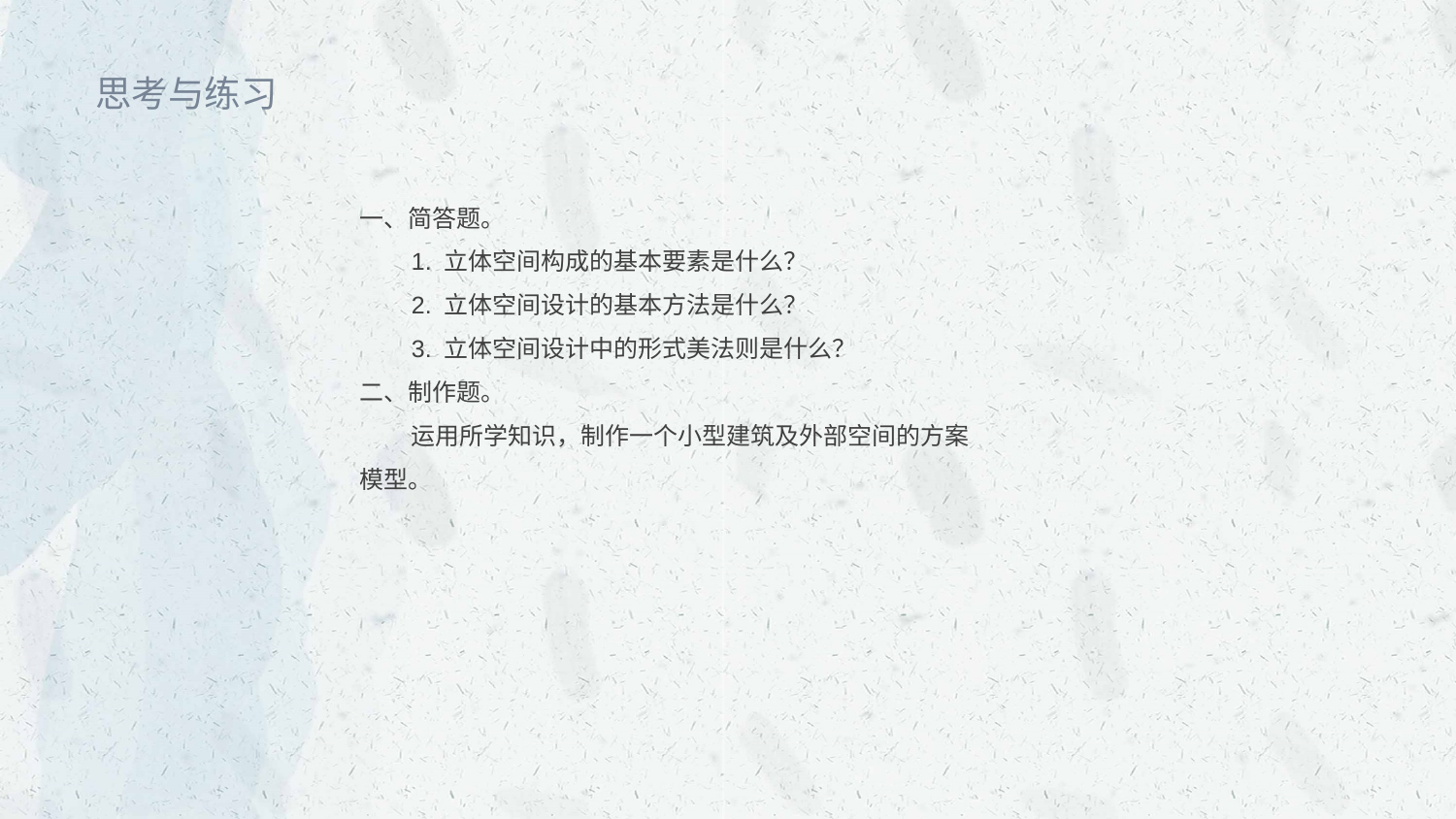

思考与练习
一、简答题。
1. 立体空间构成的基本要素是什么？
2. 立体空间设计的基本方法是什么？
3. 立体空间设计中的形式美法则是什么？
二、制作题。
运用所学知识，制作一个小型建筑及外部空间的方案模型。